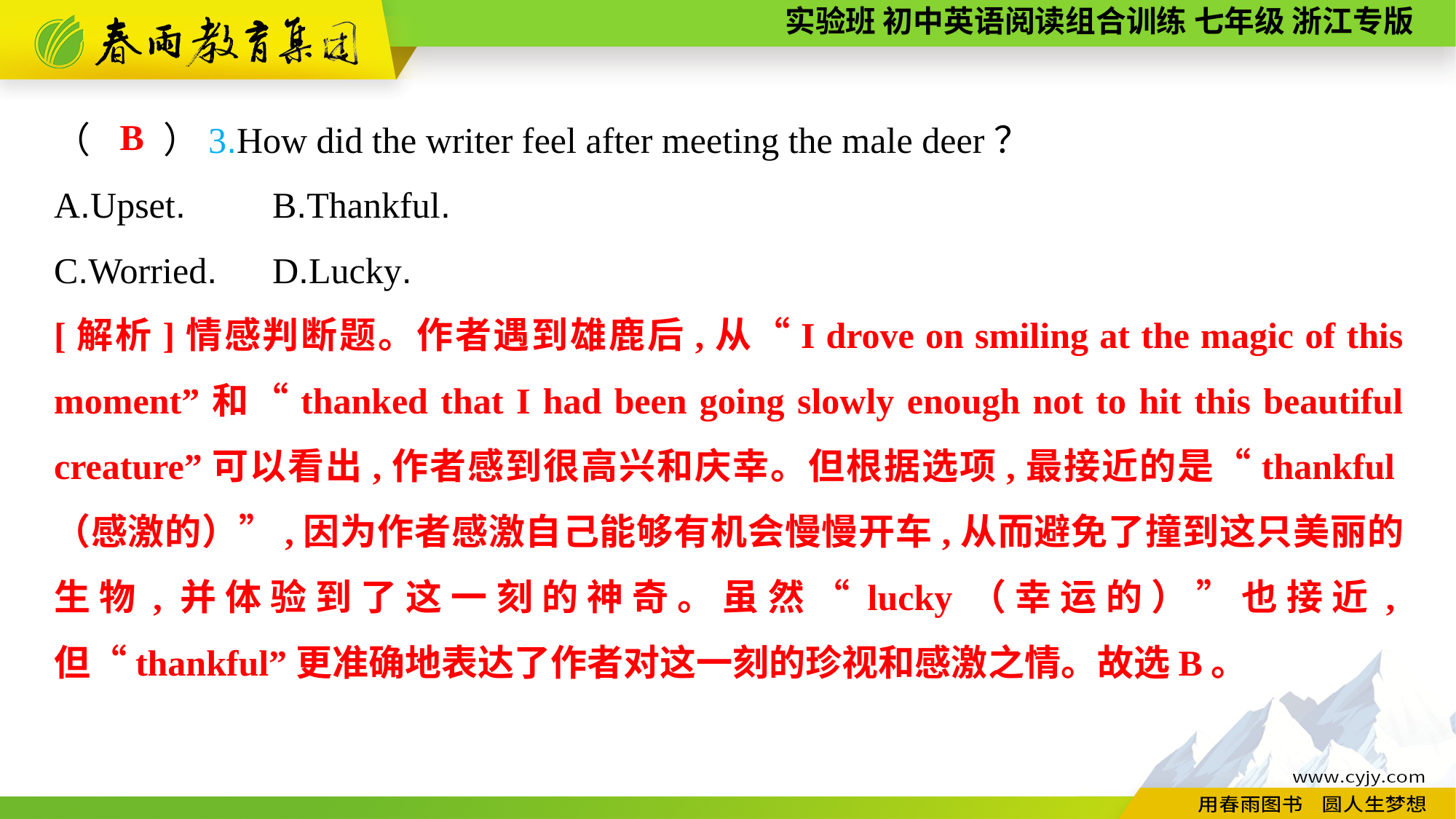

（　　）3.How did the writer feel after meeting the male deer？
A.Upset.	B.Thankful.
C.Worried.	D.Lucky.
B
[解析]情感判断题。作者遇到雄鹿后,从“I drove on smiling at the magic of this moment”和“thanked that I had been going slowly enough not to hit this beautiful creature”可以看出,作者感到很高兴和庆幸。但根据选项,最接近的是“thankful（感激的）”,因为作者感激自己能够有机会慢慢开车,从而避免了撞到这只美丽的生物,并体验到了这一刻的神奇。虽然“lucky（幸运的）”也接近,但“thankful”更准确地表达了作者对这一刻的珍视和感激之情。故选B。